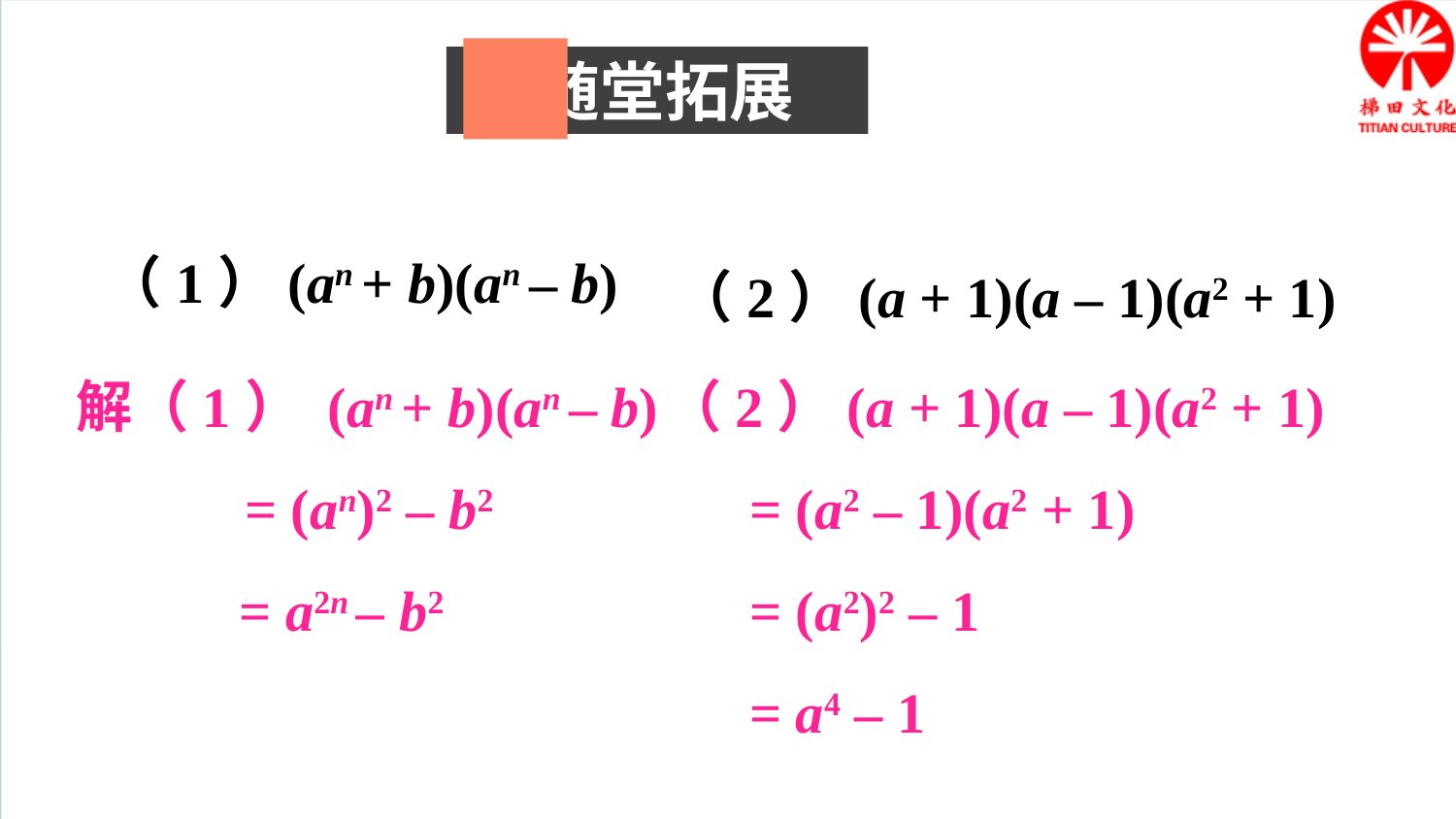

随堂拓展
（1）(an + b)(an – b)
（2）(a + 1)(a – 1)(a2 + 1)
解（1） (an + b)(an – b)
            = (an)2 – b2
            = a2n – b2
（2）(a + 1)(a – 1)(a2 + 1)
      = (a2 – 1)(a2 + 1)
      = (a2)2 – 1
      = a4 – 1